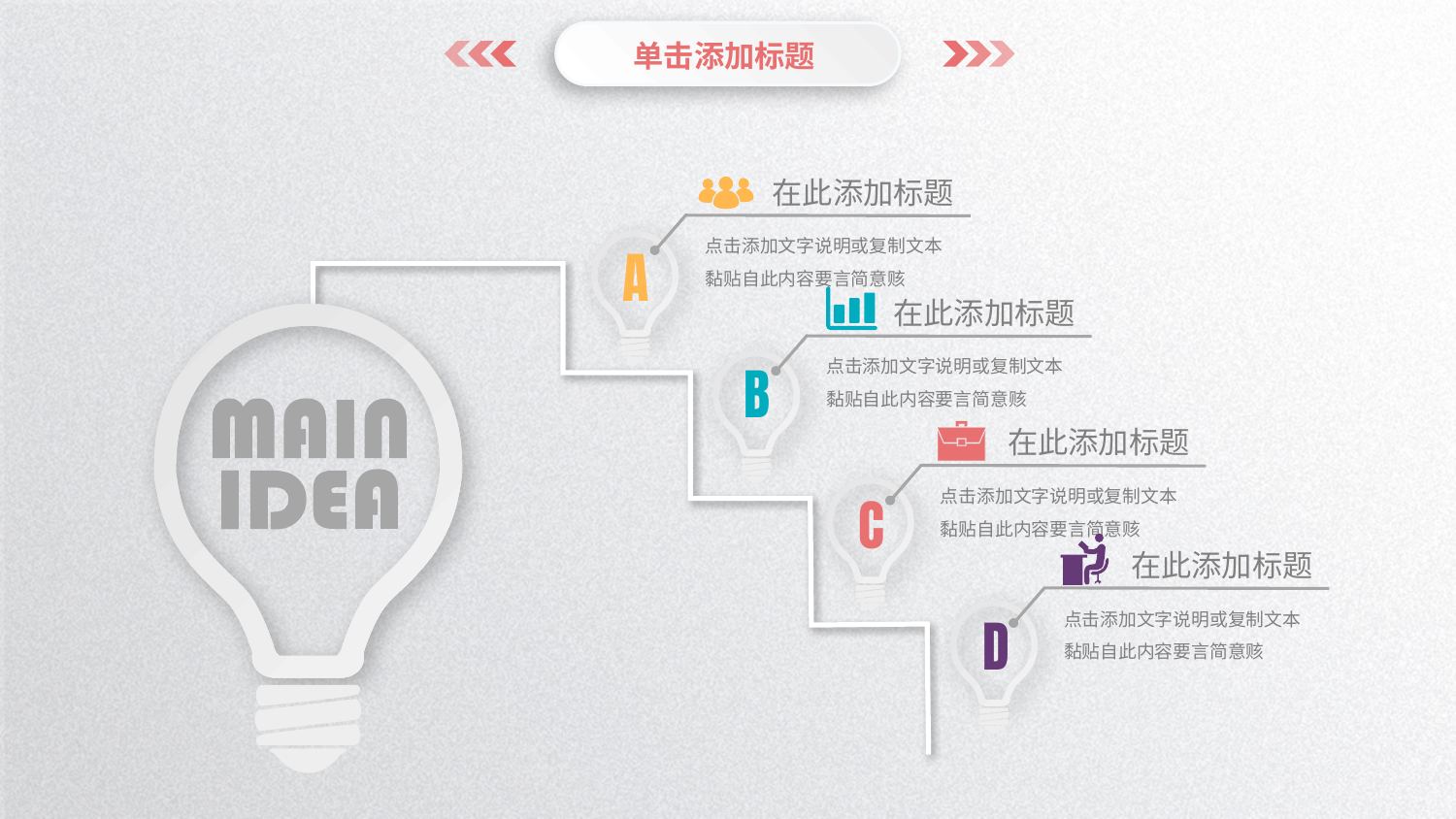

单击添加标题

在此添加标题

点击添加文字说明或复制文本黏贴自此内容要言简意赅

A

在此添加标题

点击添加文字说明或复制文本黏贴自此内容要言简意赅

B
在此添加标题

点击添加文字说明或复制文本黏贴自此内容要言简意赅

C

在此添加标题

点击添加文字说明或复制文本黏贴自此内容要言简意赅

D